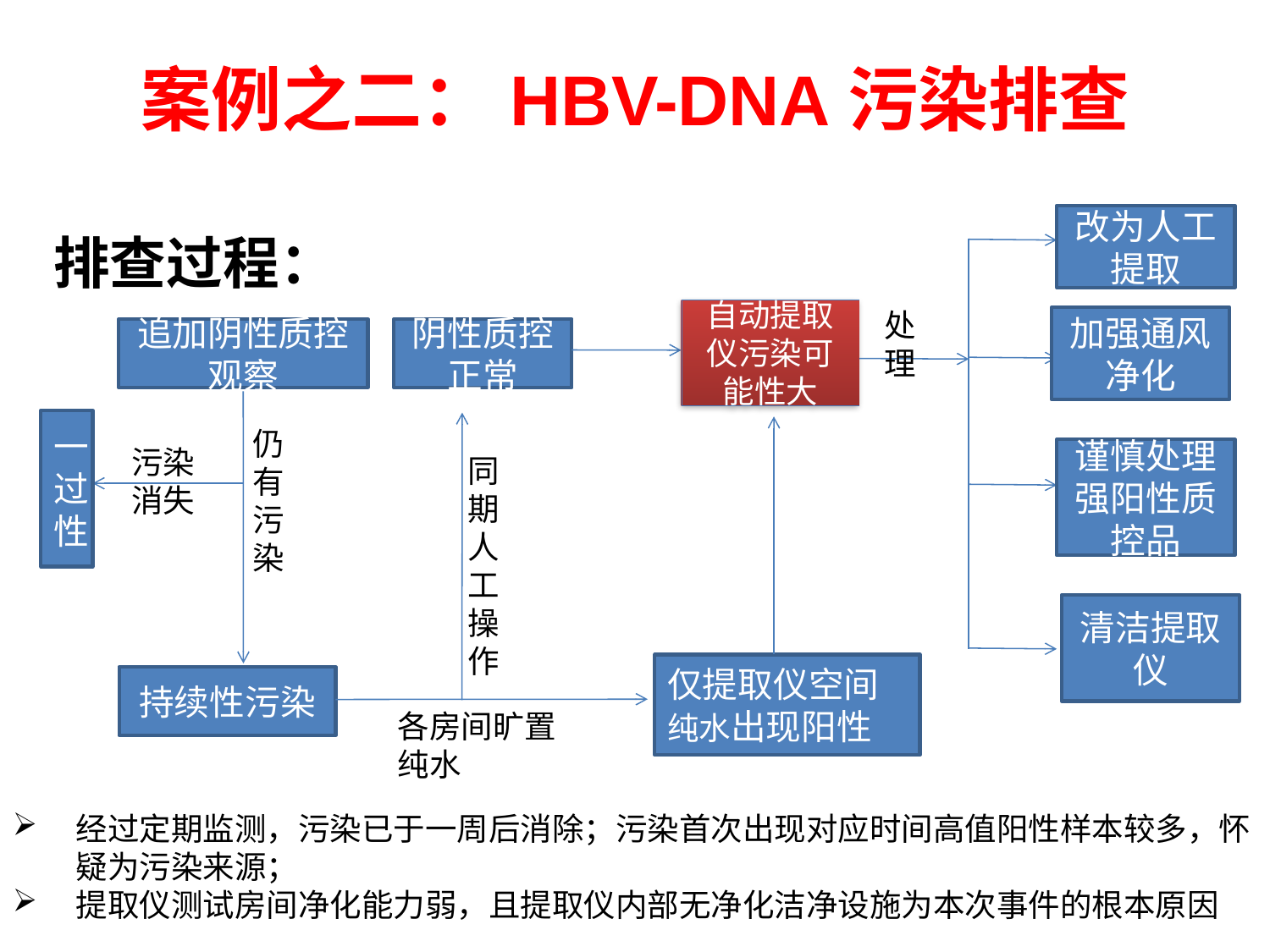

# 案例之二：HBV-DNA污染排查
改为人工提取
排查过程：

处理
自动提取仪污染可能性大
加强通风净化
追加阴性质控观察
阴性质控正常
一
过
性
仍有污
染
污染消失
谨慎处理强阳性质控品
同
期
人
工
操
作
清洁提取仪
仅提取仪空间纯水出现阳性
持续性污染
各房间旷置纯水
经过定期监测，污染已于一周后消除；污染首次出现对应时间高值阳性样本较多，怀疑为污染来源；
提取仪测试房间净化能力弱，且提取仪内部无净化洁净设施为本次事件的根本原因